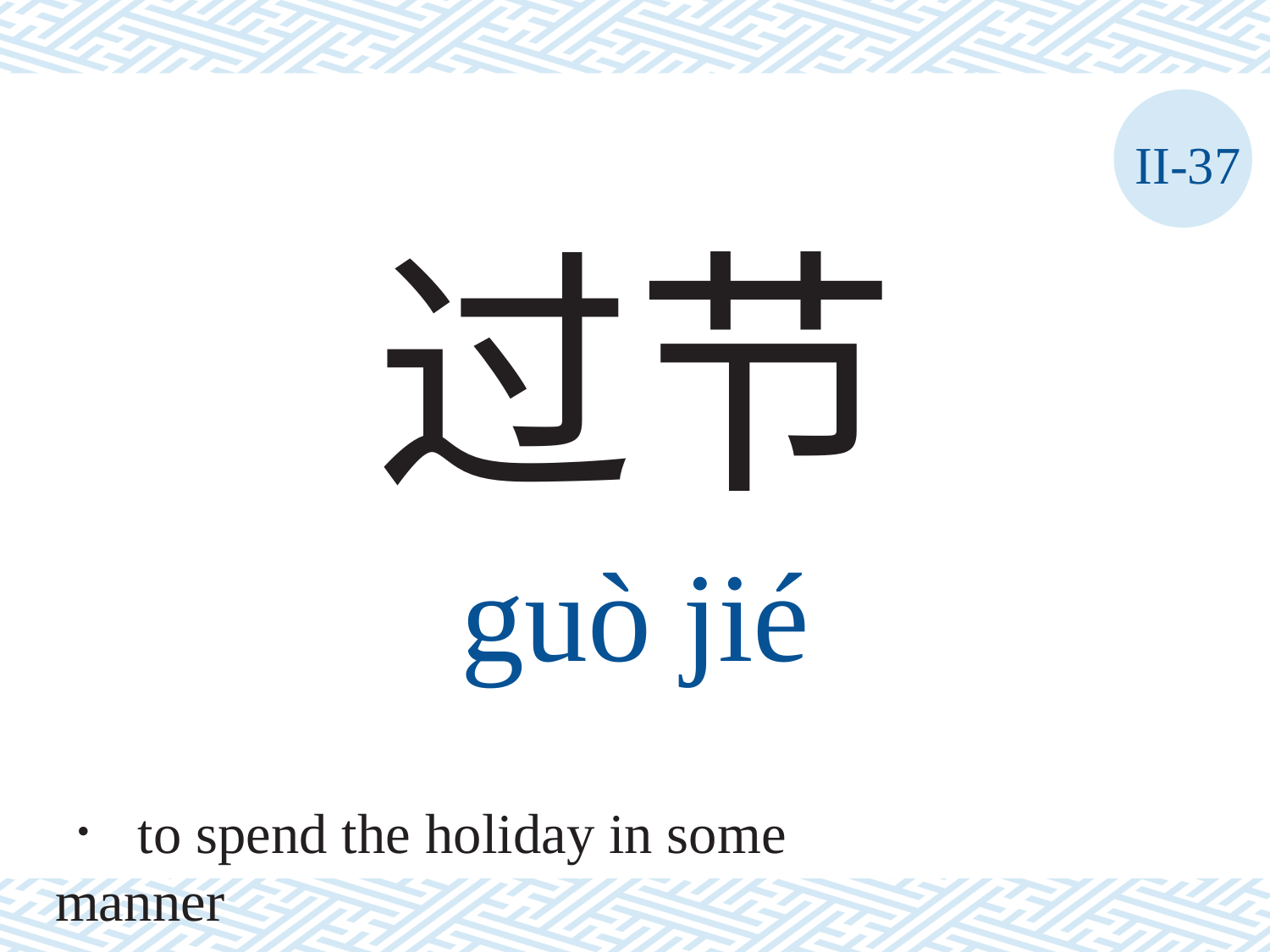

II-37
过节
guò	jié
． to spend the holiday in some manner